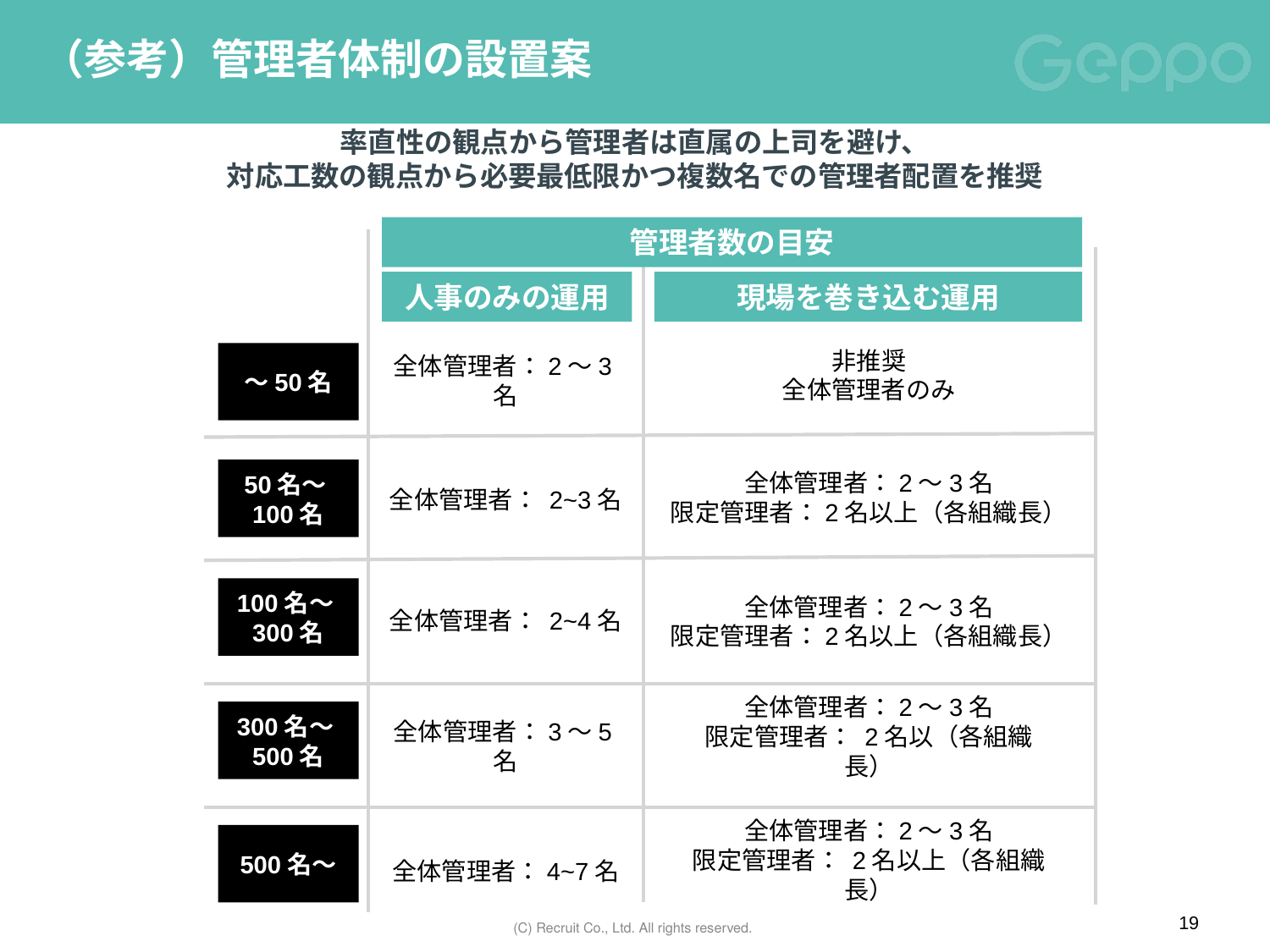

# （参考）管理者体制の設置案
率直性の観点から管理者は直属の上司を避け、
対応工数の観点から必要最低限かつ複数名での管理者配置を推奨
管理者数の目安
人事のみの運用
現場を巻き込む運用
非推奨
全体管理者のみ
全体管理者：2～3名
～50名
全体管理者：2～3名
限定管理者：2名以上（各組織長）
全体管理者： 2~3名
50名～100名
全体管理者： 2~4名
全体管理者：2～3名
限定管理者：2名以上（各組織長）
100名～300名
全体管理者：2～3名
限定管理者： 2名以（各組織長）
全体管理者：3～5名
300名～500名
全体管理者：2～3名
限定管理者： 2名以上（各組織長）
全体管理者：4~7名
500名～
19